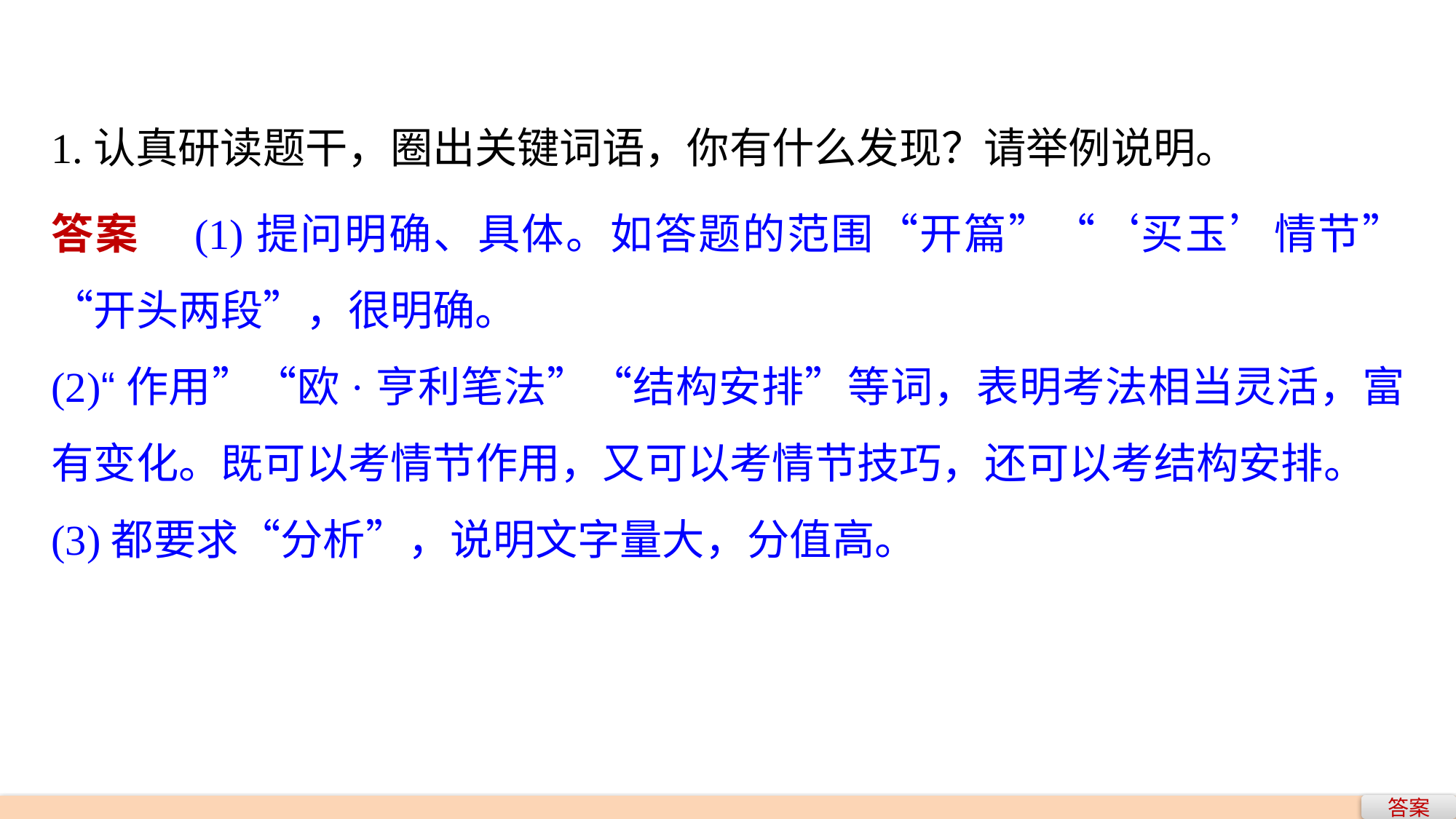

1.认真研读题干，圈出关键词语，你有什么发现？请举例说明。
答案　(1)提问明确、具体。如答题的范围“开篇”“‘买玉’情节”“开头两段”，很明确。
(2)“作用”“欧·亨利笔法”“结构安排”等词，表明考法相当灵活，富有变化。既可以考情节作用，又可以考情节技巧，还可以考结构安排。
(3)都要求“分析”，说明文字量大，分值高。
答案